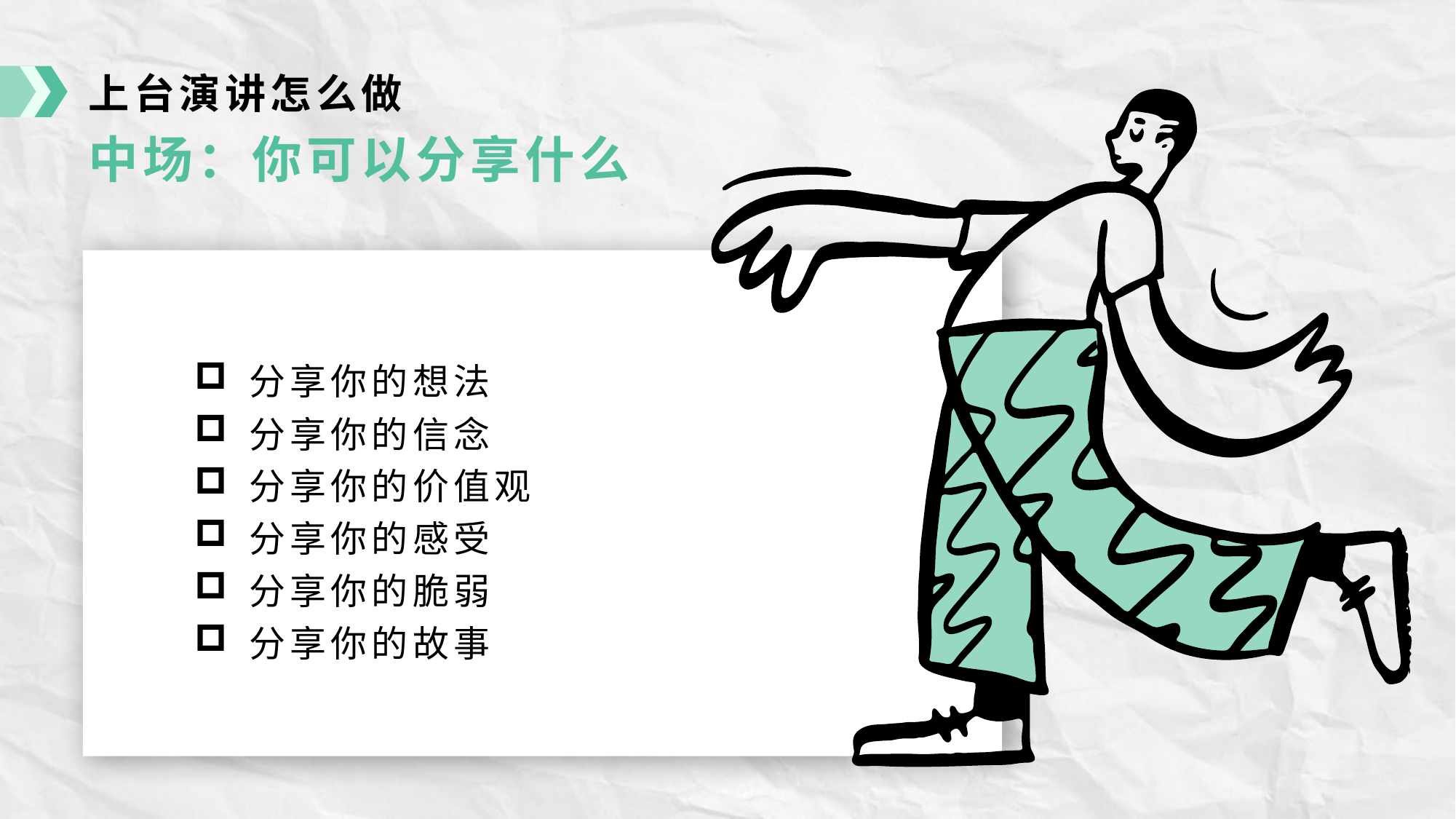

上台演讲怎么做

中场：你可以分享什么

分享你的想法
分享你的信念
分享你的价值观
分享你的感受
分享你的脆弱
分享你的故事